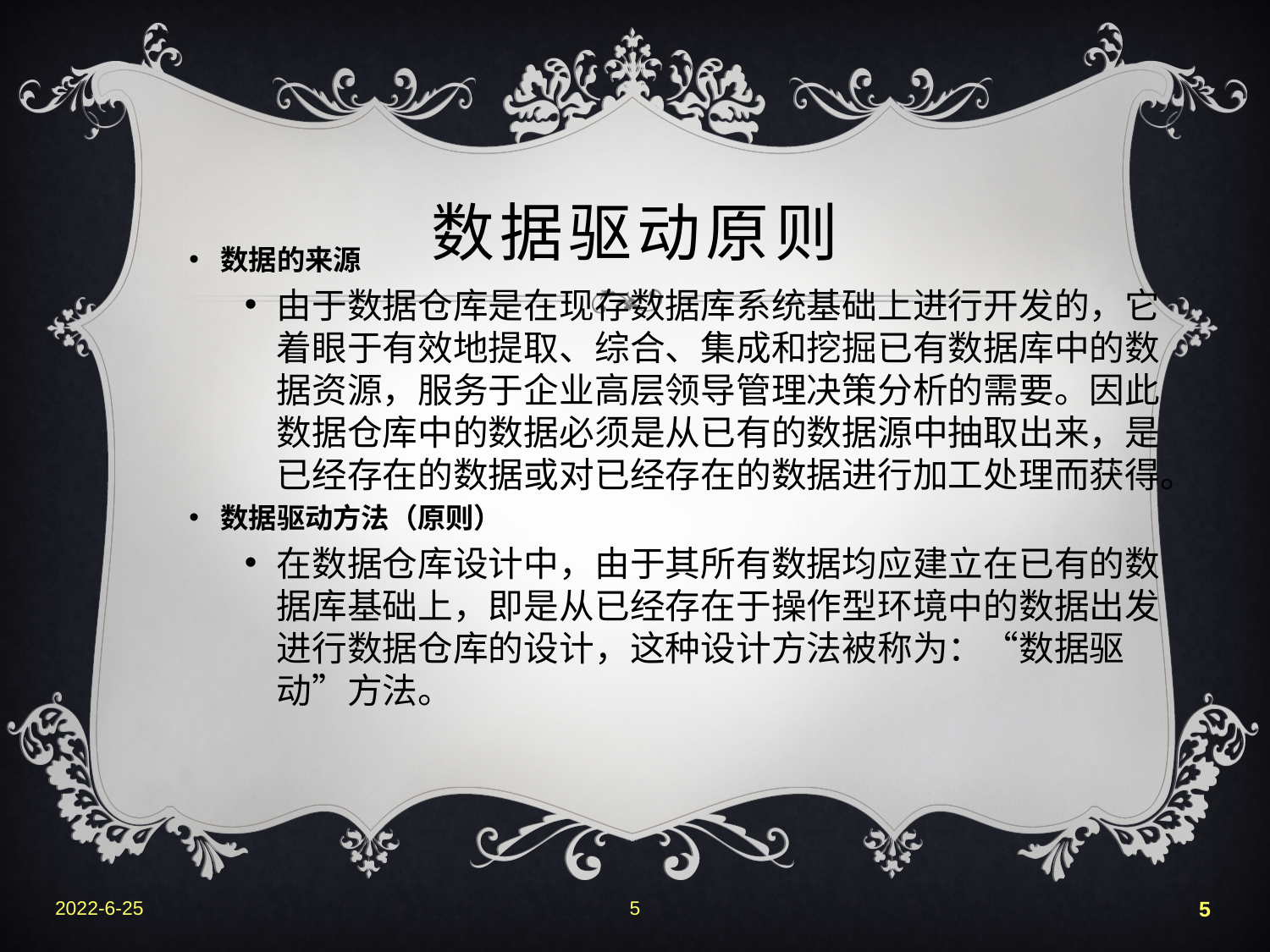

# 数据驱动原则
数据的来源
由于数据仓库是在现存数据库系统基础上进行开发的，它着眼于有效地提取、综合、集成和挖掘已有数据库中的数据资源，服务于企业高层领导管理决策分析的需要。因此数据仓库中的数据必须是从已有的数据源中抽取出来，是已经存在的数据或对已经存在的数据进行加工处理而获得。
数据驱动方法（原则）
在数据仓库设计中，由于其所有数据均应建立在已有的数据库基础上，即是从已经存在于操作型环境中的数据出发进行数据仓库的设计，这种设计方法被称为：“数据驱动”方法。

2022-6-25
5
5